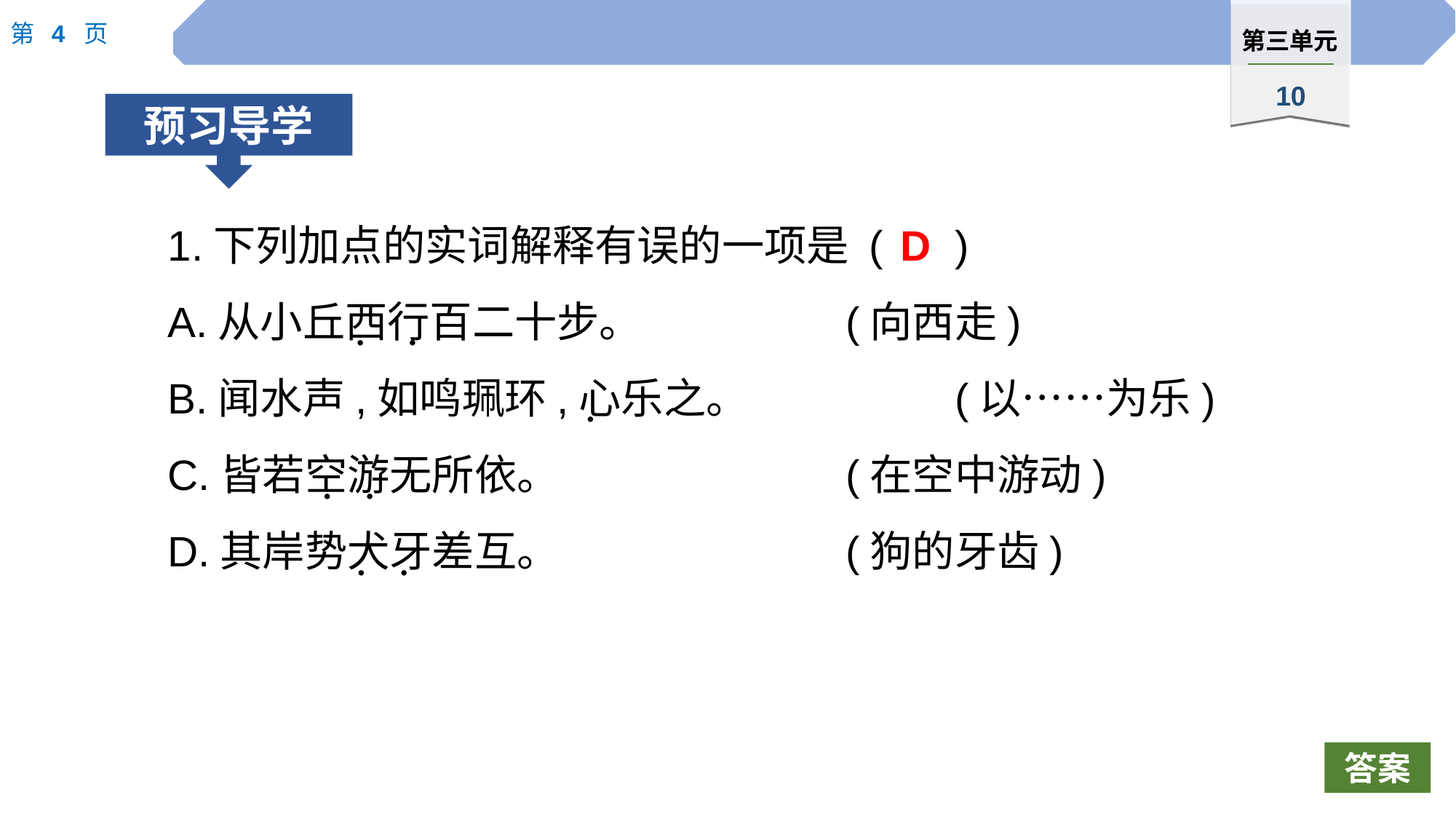

1.下列加点的实词解释有误的一项是 (	)
A.从小丘西行百二十步。　　		(向西走)
B.闻水声,如鸣珮环,心乐之。		(以……为乐)
C.皆若空游无所依。			(在空中游动)
D.其岸势犬牙差互。			(狗的牙齿)
D
 ·
 ·
 ·
 ·
 ·
 ·
 ·
答案